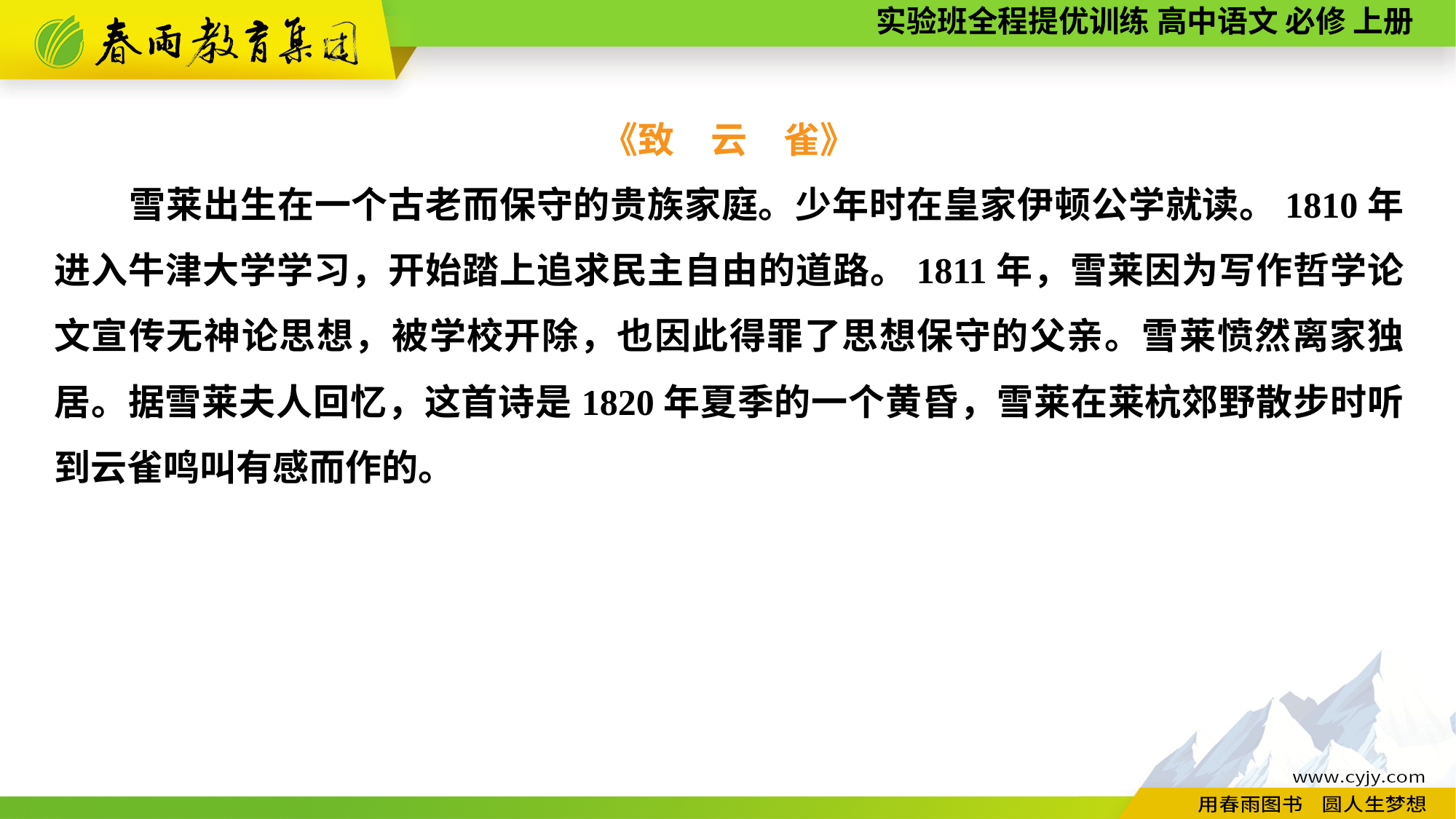

《致　云　雀》
雪莱出生在一个古老而保守的贵族家庭。少年时在皇家伊顿公学就读。1810年进入牛津大学学习，开始踏上追求民主自由的道路。1811年，雪莱因为写作哲学论文宣传无神论思想，被学校开除，也因此得罪了思想保守的父亲。雪莱愤然离家独居。据雪莱夫人回忆，这首诗是1820年夏季的一个黄昏，雪莱在莱杭郊野散步时听到云雀鸣叫有感而作的。